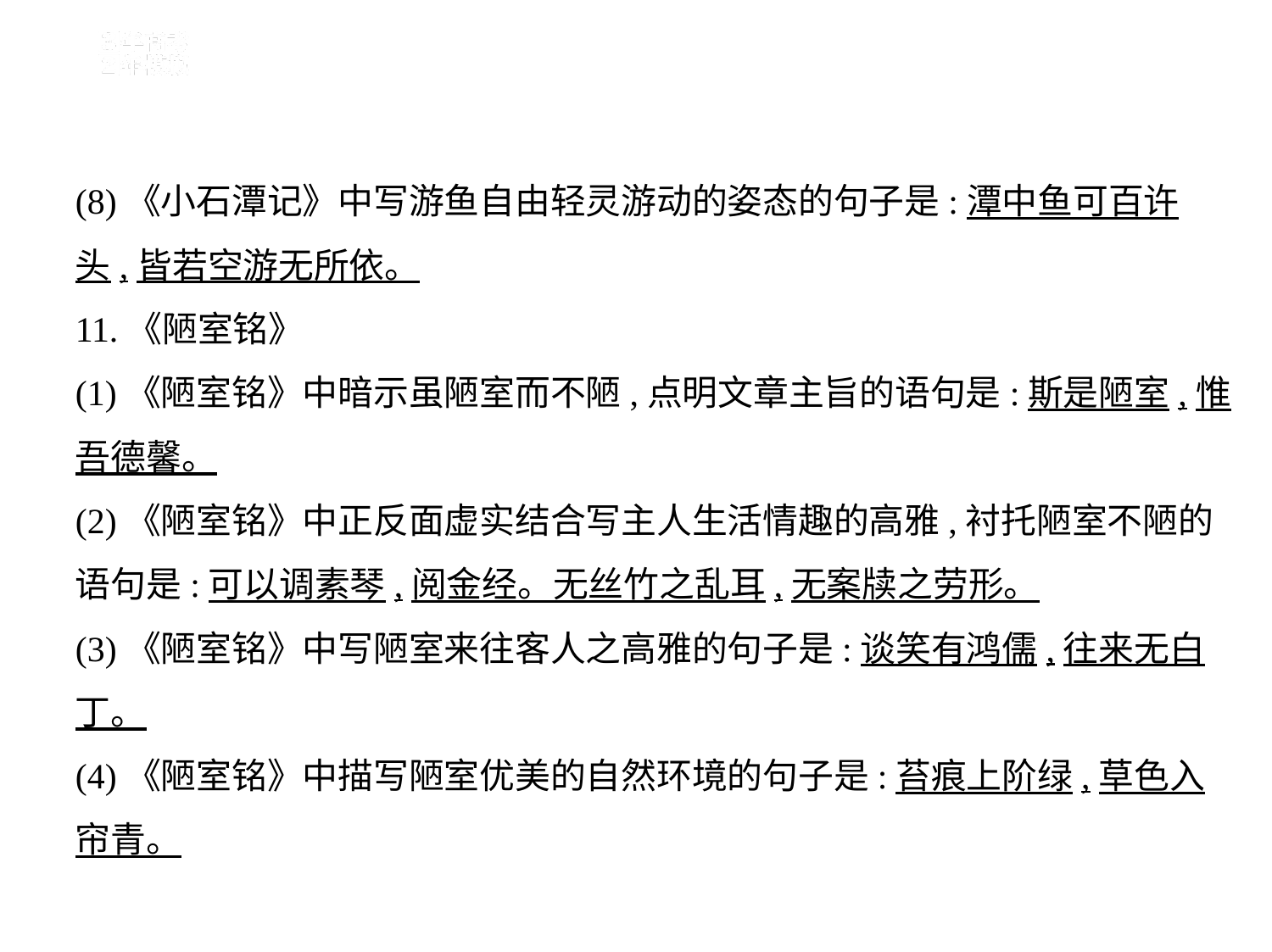

(8)《小石潭记》中写游鱼自由轻灵游动的姿态的句子是:潭中鱼可百许
头,皆若空游无所依。
11.《陋室铭》
(1)《陋室铭》中暗示虽陋室而不陋,点明文章主旨的语句是:斯是陋室,惟
吾德馨。
(2)《陋室铭》中正反面虚实结合写主人生活情趣的高雅,衬托陋室不陋的
语句是:可以调素琴,阅金经。无丝竹之乱耳,无案牍之劳形。
(3)《陋室铭》中写陋室来往客人之高雅的句子是:谈笑有鸿儒,往来无白
丁。
(4)《陋室铭》中描写陋室优美的自然环境的句子是:苔痕上阶绿,草色入
帘青。